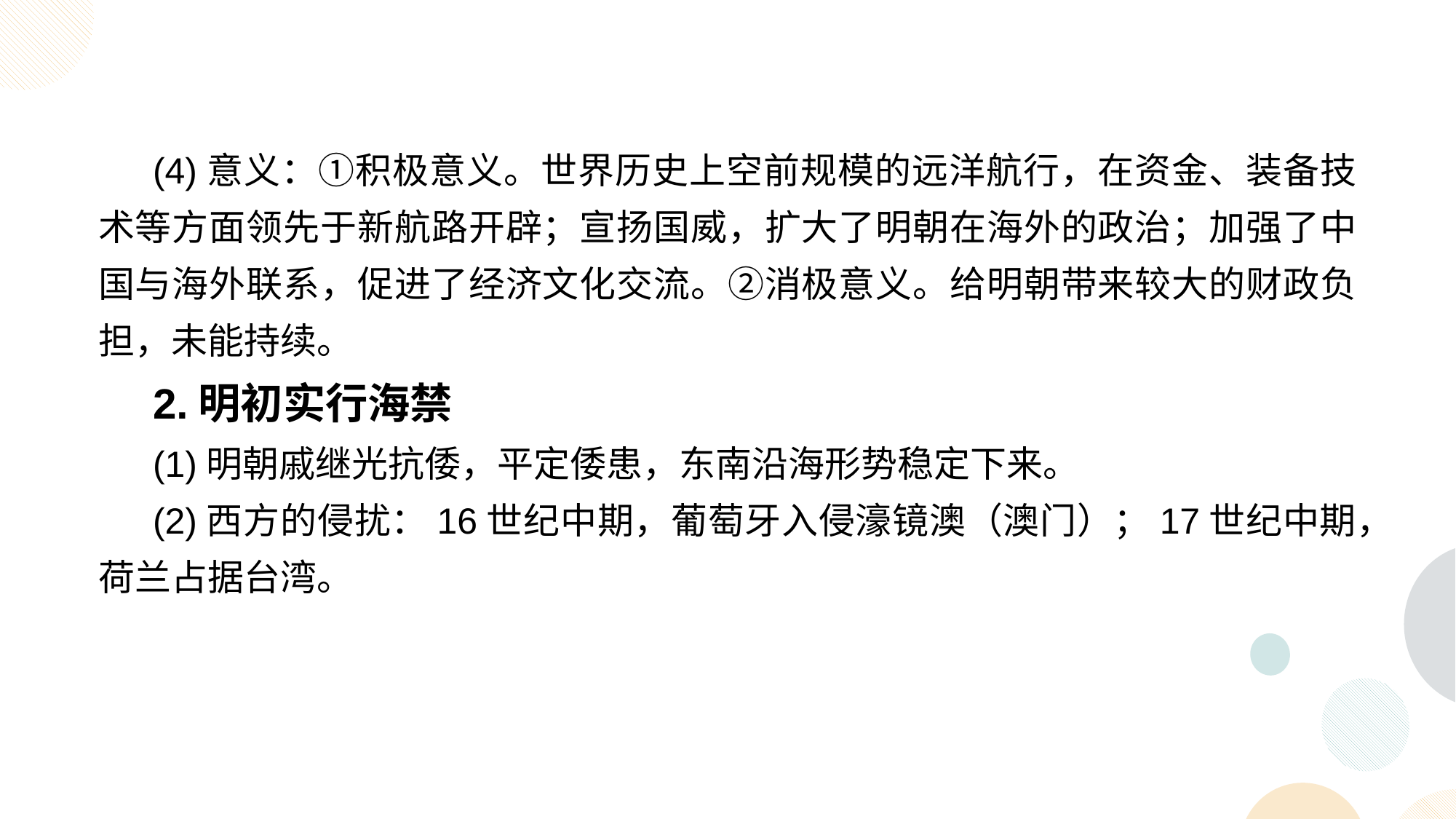

(4)意义：①积极意义。世界历史上空前规模的远洋航行，在资金、装备技术等方面领先于新航路开辟；宣扬国威，扩大了明朝在海外的政治；加强了中国与海外联系，促进了经济文化交流。②消极意义。给明朝带来较大的财政负担，未能持续。
2.明初实行海禁
(1)明朝戚继光抗倭，平定倭患，东南沿海形势稳定下来。
(2)西方的侵扰：16世纪中期，葡萄牙入侵濠镜澳（澳门）；17世纪中期，荷兰占据台湾。